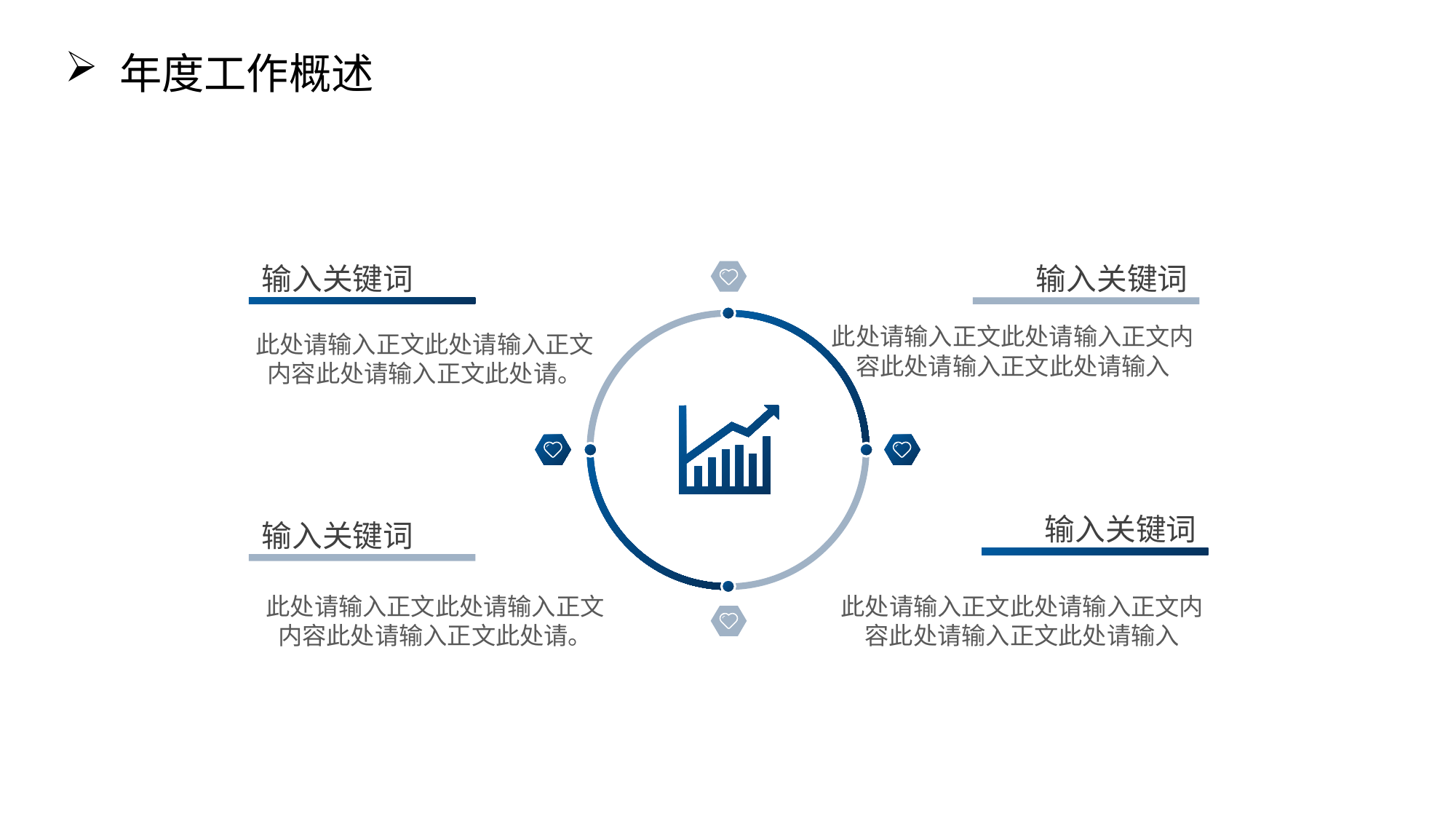

年度工作概述
输入关键词
此处请输入正文此处请输入正文内容此处请输入正文此处请。

输入关键词
此处请输入正文此处请输入正文内容此处请输入正文此处请输入

输入关键词

输入关键词

此处请输入正文此处请输入正文内容此处请输入正文此处请输入
此处请输入正文此处请输入正文内容此处请输入正文此处请。